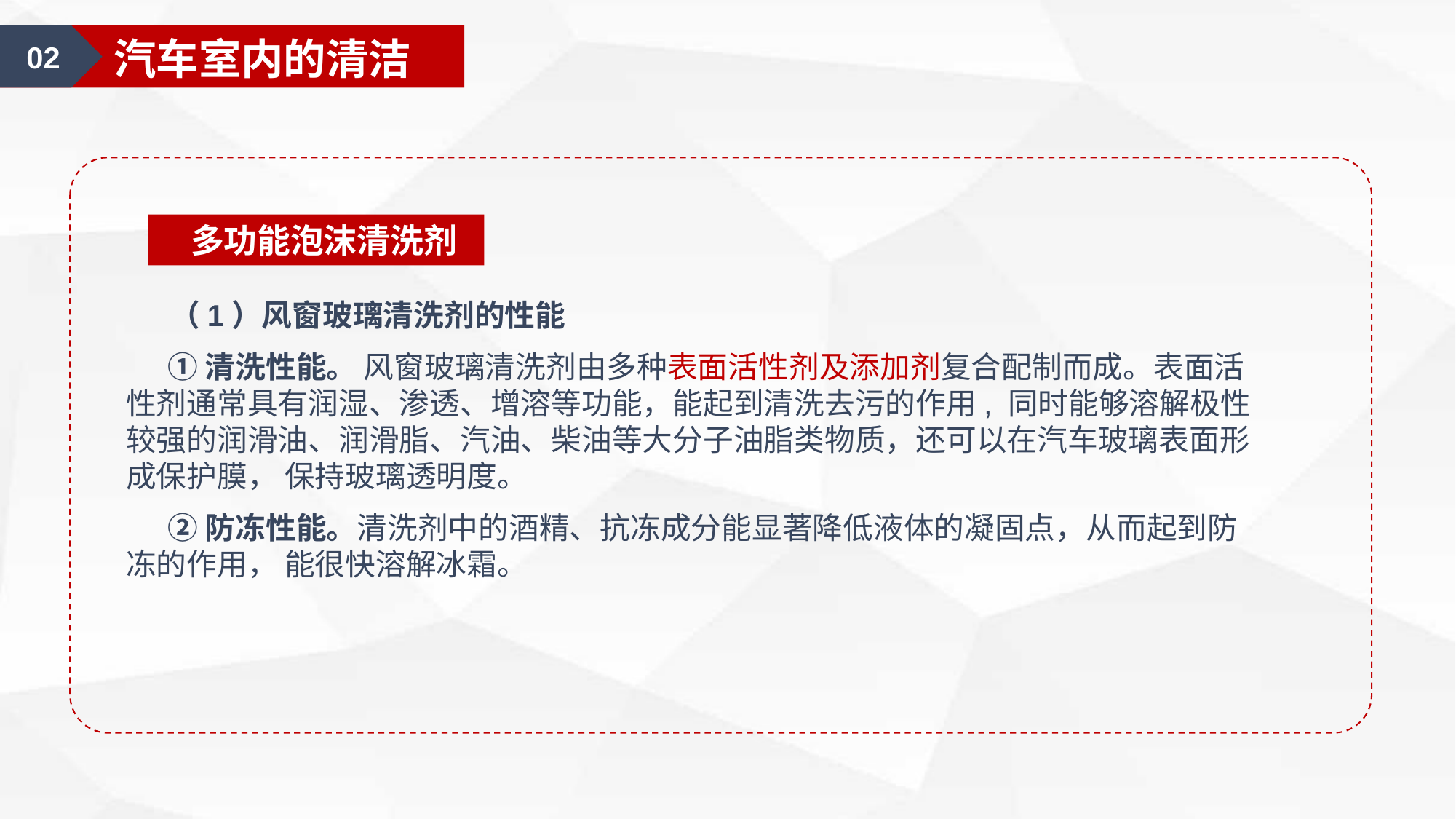

02
汽车室内的清洁

 多功能泡沫清洗剂
      （1）风窗玻璃清洗剂的性能
      ①清洗性能。 风窗玻璃清洗剂由多种表面活性剂及添加剂复合配制而成。表面活性剂通常具有润湿、渗透、增溶等功能，能起到清洗去污的作用, 同时能够溶解极性较强的润滑油、润滑脂、汽油、柴油等大分子油脂类物质，还可以在汽车玻璃表面形成保护膜， 保持玻璃透明度。
      ②防冻性能。清洗剂中的酒精、抗冻成分能显著降低液体的凝固点，从而起到防冻的作用， 能很快溶解冰霜。